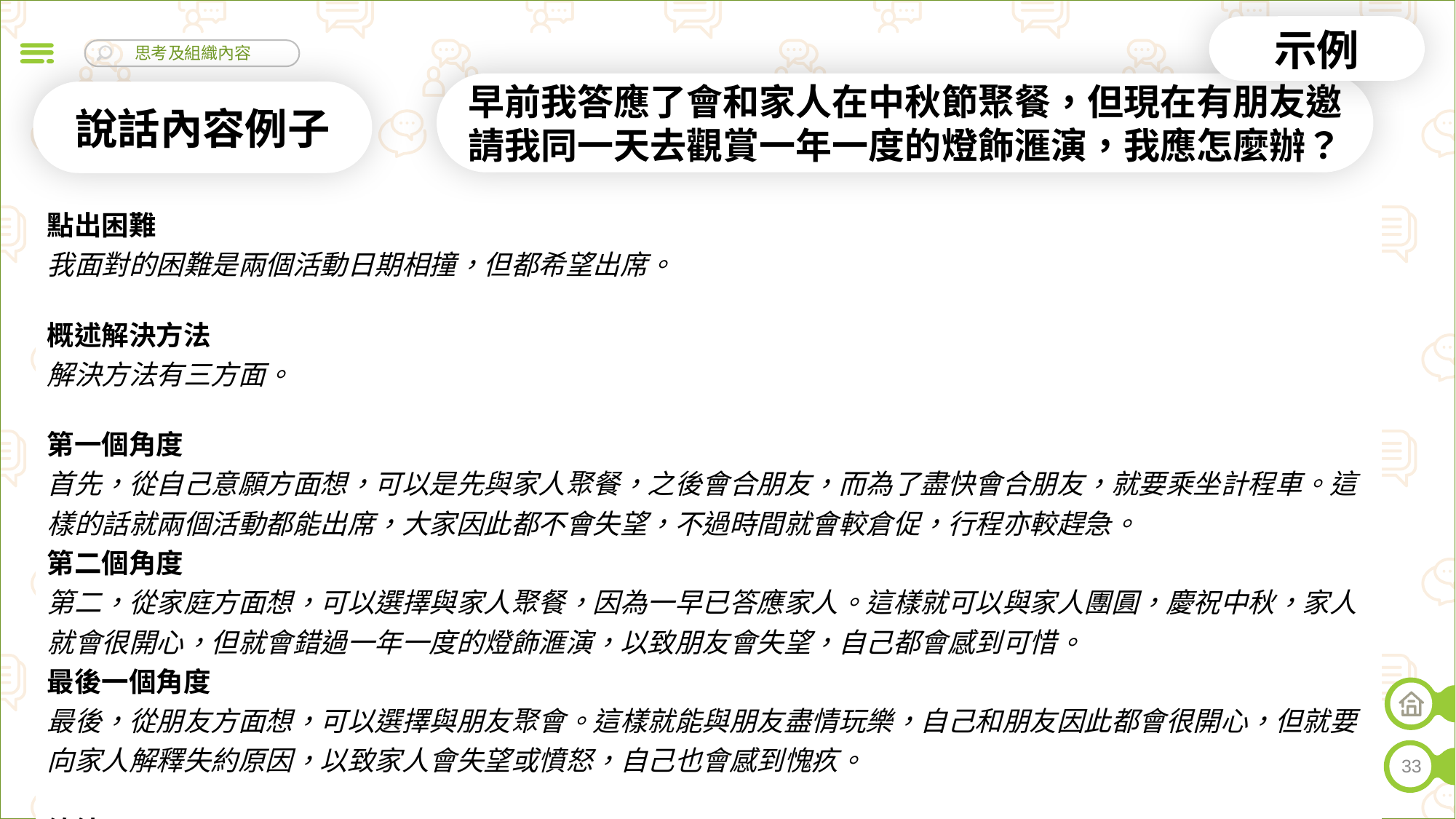

示例
早前我答應了會和家人在中秋節聚餐，但現在有朋友邀請我同一天去觀賞一年一度的燈飾滙演，我應怎麼辦？
說話內容例子
| 點出困難 我面對的困難是兩個活動日期相撞，但都希望出席。 概述解決方法 解決方法有三方面。 第一個角度 首先，從自己意願方面想，可以是先與家人聚餐，之後會合朋友，而為了盡快會合朋友，就要乘坐計程車。這樣的話就兩個活動都能出席，大家因此都不會失望，不過時間就會較倉促，行程亦較趕急。 第二個角度 第二，從家庭方面想，可以選擇與家人聚餐，因為一早已答應家人。這樣就可以與家人團圓，慶祝中秋，家人就會很開心，但就會錯過一年一度的燈飾滙演，以致朋友會失望，自己都會感到可惜。 最後一個角度 最後，從朋友方面想，可以選擇與朋友聚會。這樣就能與朋友盡情玩樂，自己和朋友因此都會很開心，但就要向家人解釋失約原因，以致家人會失望或憤怒，自己也會感到愧疚。 總結 總括而言，較好的方法是先與家人聚餐，之後會合朋友，因為這樣大家都不會失望。 |
| --- |
33